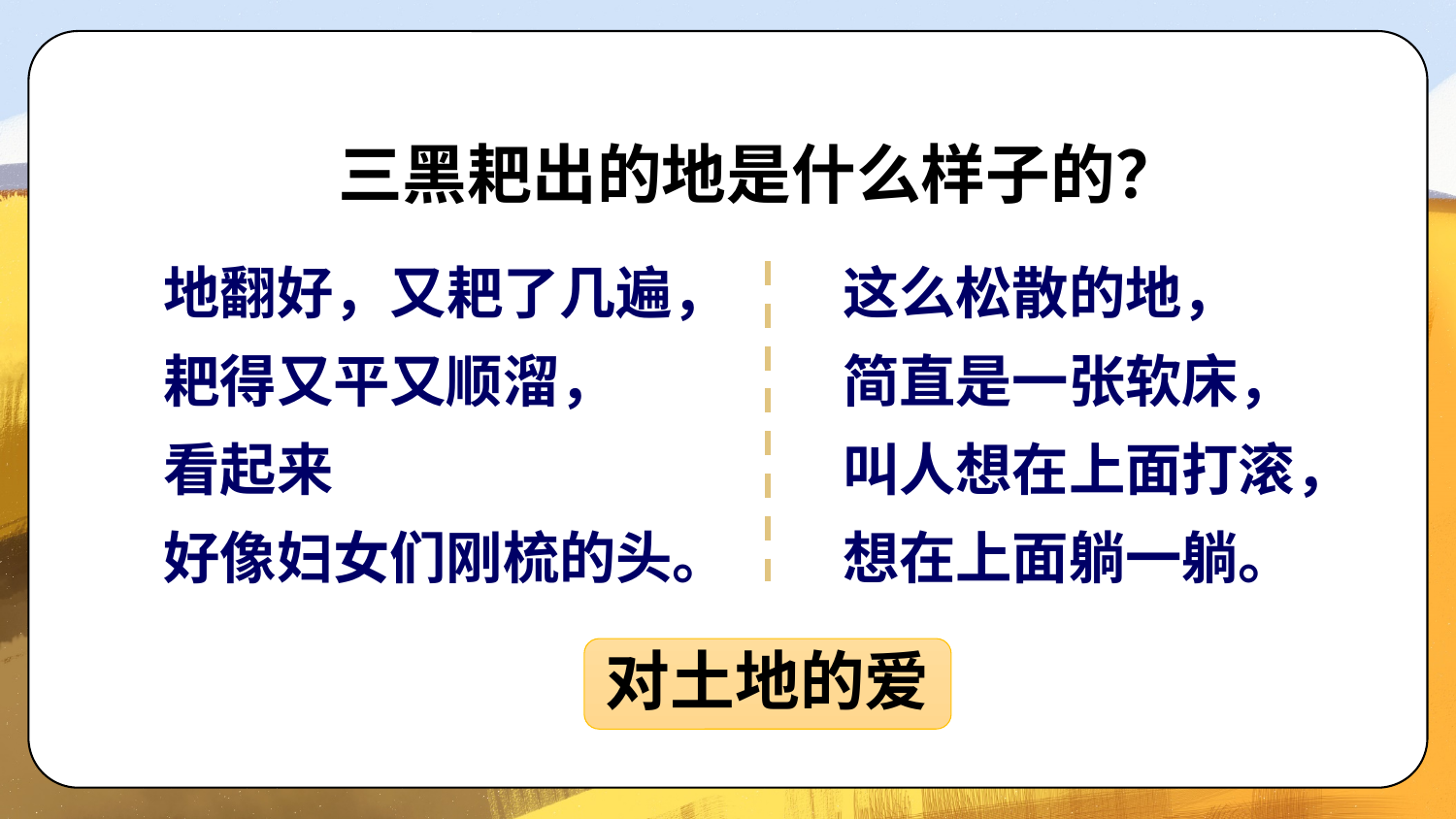

三黑耙出的地是什么样子的？
地翻好，又耙了几遍，
耙得又平又顺溜，
看起来
好像妇女们刚梳的头。
这么松散的地，
简直是一张软床，
叫人想在上面打滚，
想在上面躺一躺。
对土地的爱